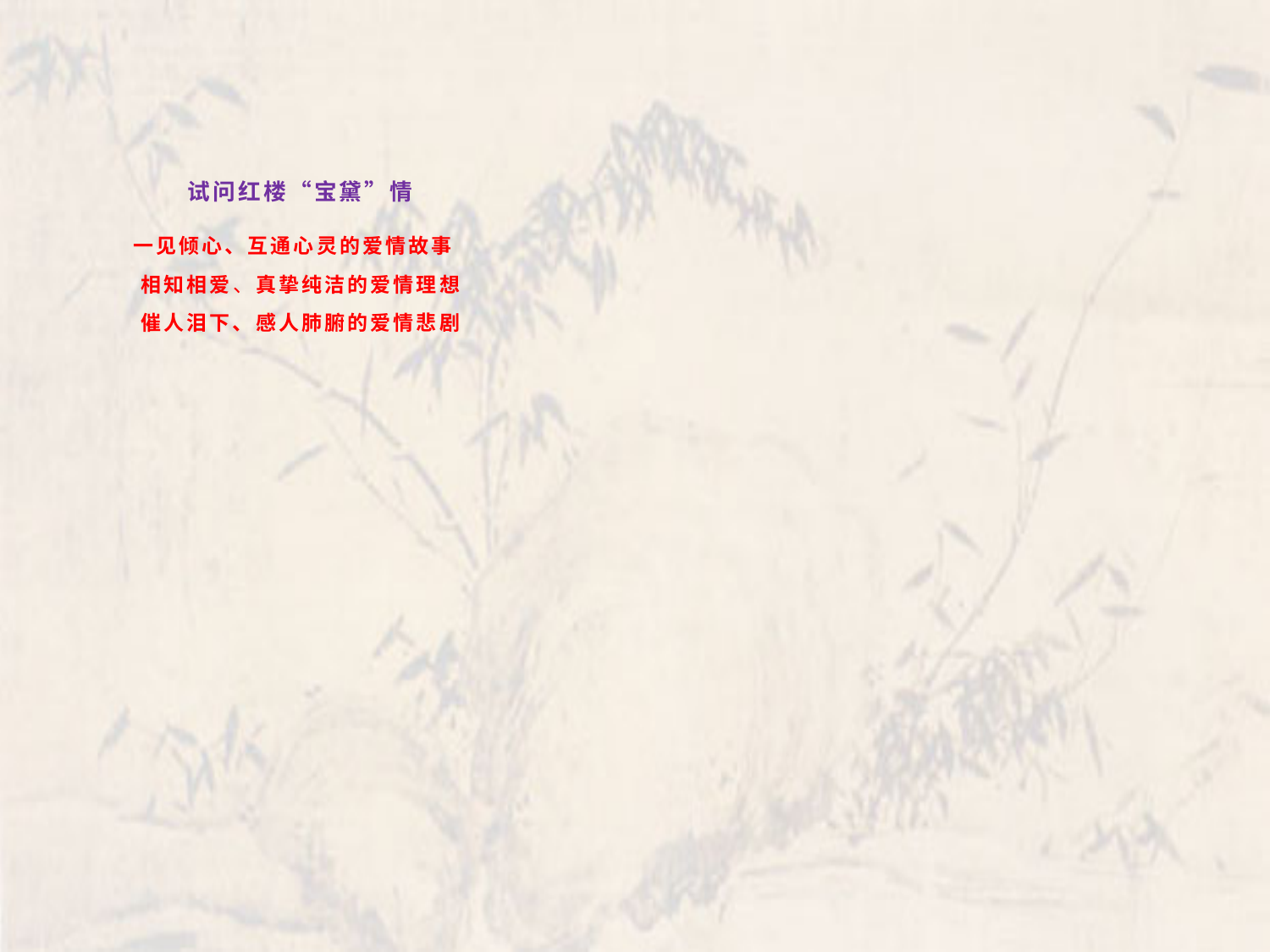

试问红楼“宝黛”情

一见倾心、互通心灵的爱情故事
 相知相爱、真挚纯洁的爱情理想
 催人泪下、感人肺腑的爱情悲剧